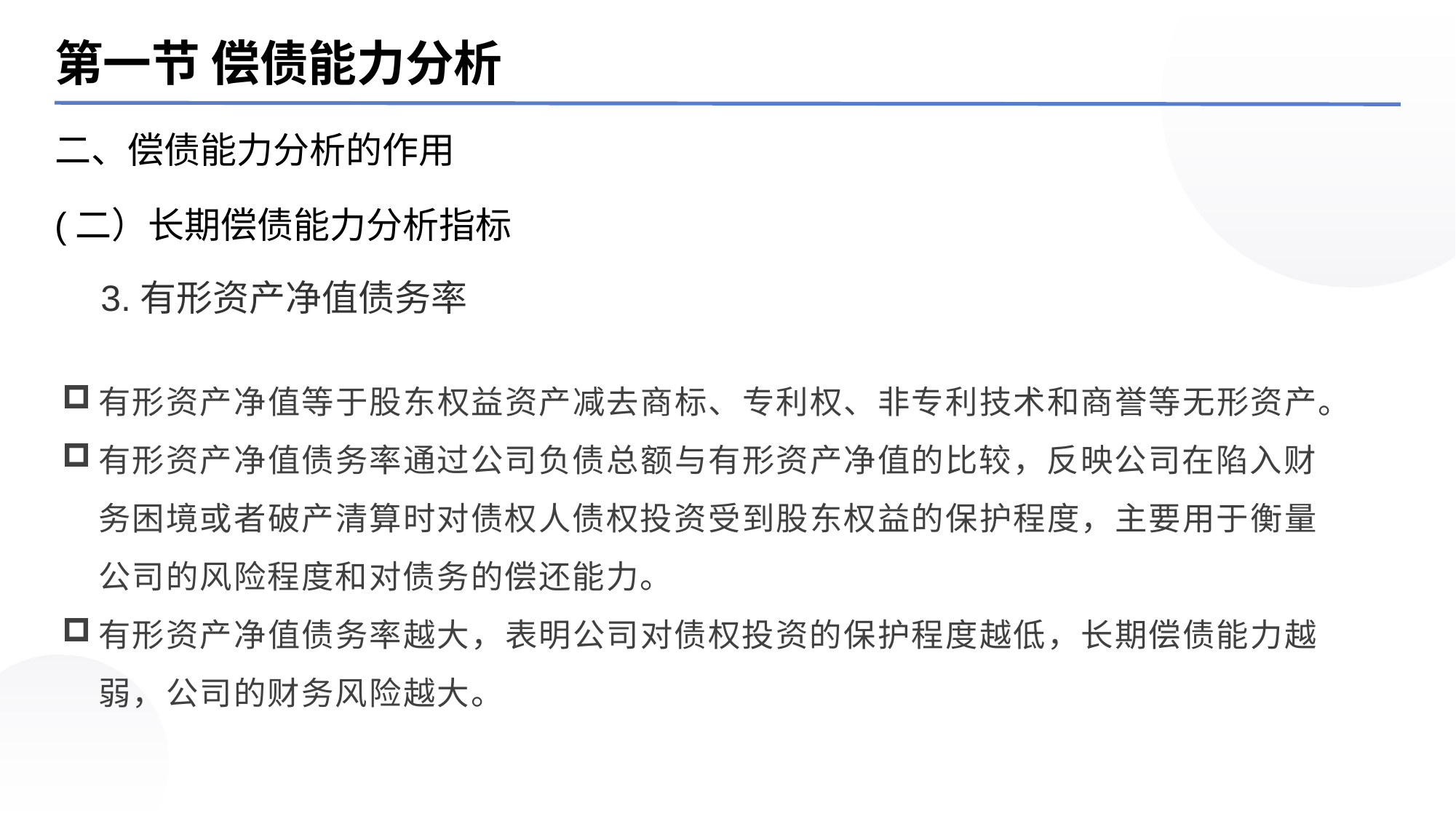

第一节 偿债能力分析
二、偿债能力分析的作用
(二）长期偿债能力分析指标
3.有形资产净值债务率
有形资产净值等于股东权益资产减去商标、专利权、非专利技术和商誉等无形资产。
有形资产净值债务率通过公司负债总额与有形资产净值的比较，反映公司在陷入财务困境或者破产清算时对债权人债权投资受到股东权益的保护程度，主要用于衡量公司的风险程度和对债务的偿还能力。
有形资产净值债务率越大，表明公司对债权投资的保护程度越低，长期偿债能力越弱，公司的财务风险越大。

31